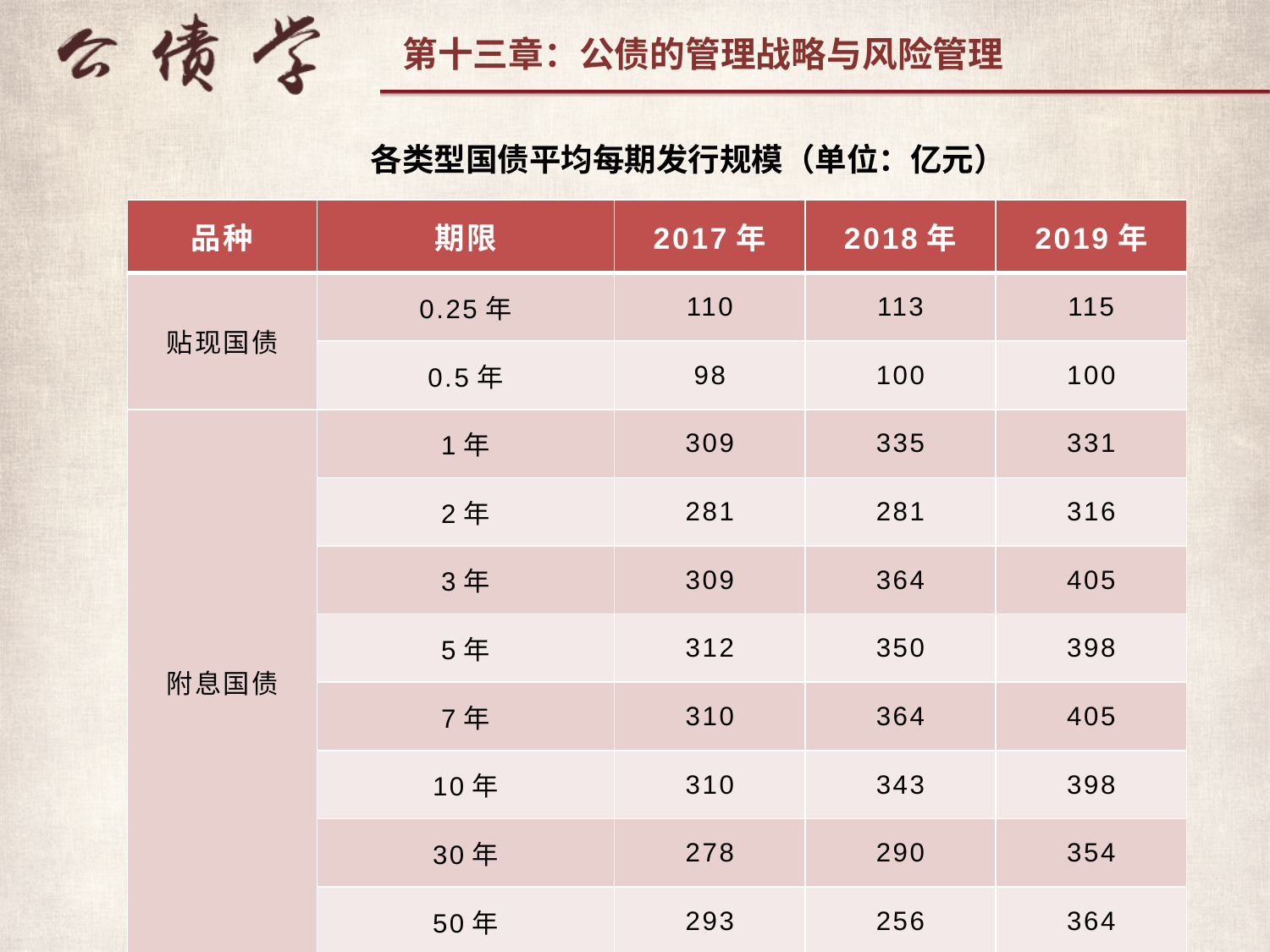

各类型国债平均每期发行规模（单位：亿元）
| 品种 | 期限 | 2017年 | 2018年 | 2019年 |
| --- | --- | --- | --- | --- |
| 贴现国债 | 0.25年 | 110 | 113 | 115 |
|  | 0.5年 | 98 | 100 | 100 |
| 附息国债 | 1年 | 309 | 335 | 331 |
|  | 2年 | 281 | 281 | 316 |
|  | 3年 | 309 | 364 | 405 |
|  | 5年 | 312 | 350 | 398 |
|  | 7年 | 310 | 364 | 405 |
|  | 10年 | 310 | 343 | 398 |
|  | 30年 | 278 | 290 | 354 |
|  | 50年 | 293 | 256 | 364 |
27